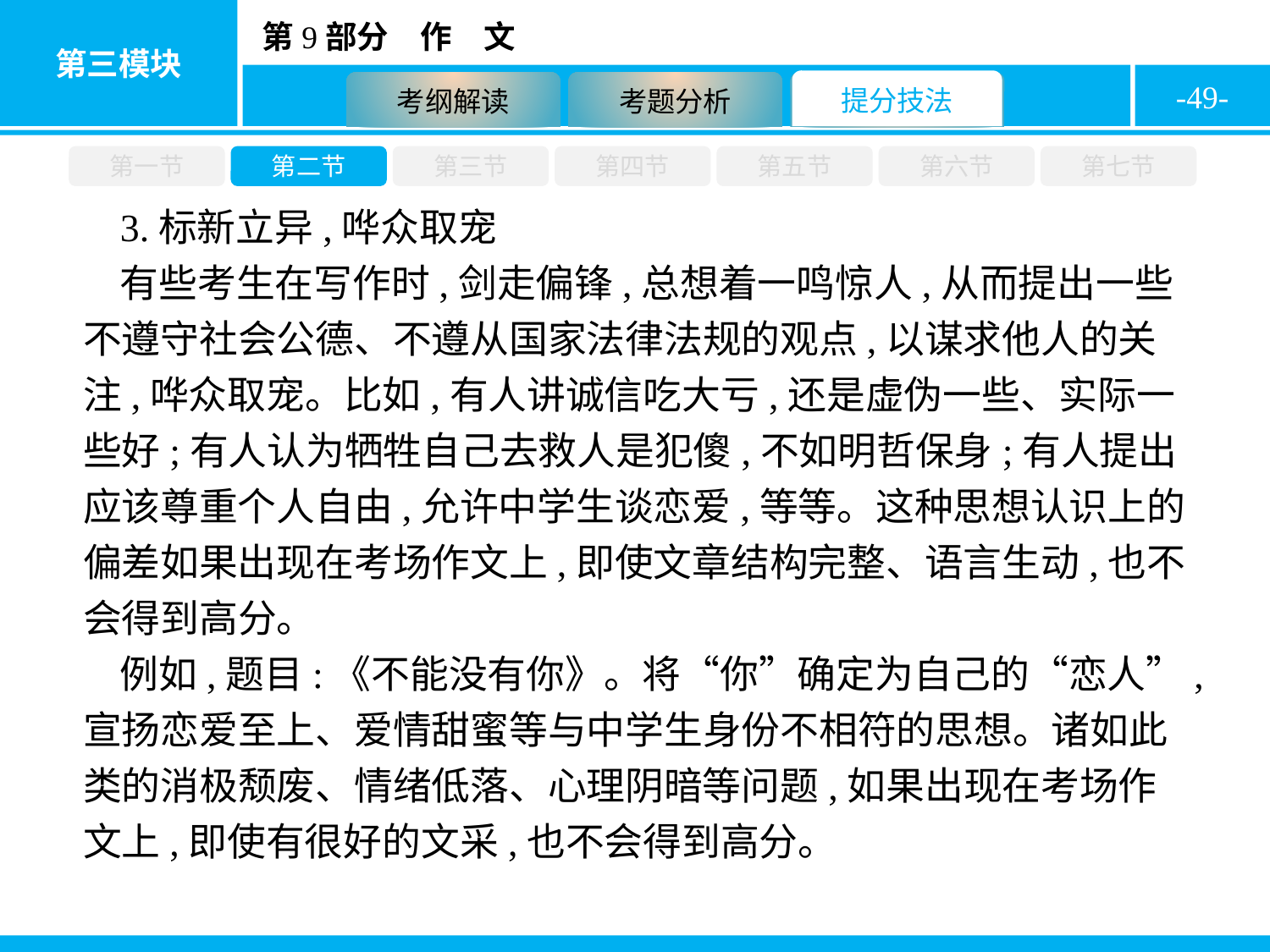

-49-
第一节
第二节
第三节
第四节
第五节
第六节
第七节
3.标新立异,哗众取宠
有些考生在写作时,剑走偏锋,总想着一鸣惊人,从而提出一些不遵守社会公德、不遵从国家法律法规的观点,以谋求他人的关注,哗众取宠。比如,有人讲诚信吃大亏,还是虚伪一些、实际一些好;有人认为牺牲自己去救人是犯傻,不如明哲保身;有人提出应该尊重个人自由,允许中学生谈恋爱,等等。这种思想认识上的偏差如果出现在考场作文上,即使文章结构完整、语言生动,也不会得到高分。
例如,题目:《不能没有你》。将“你”确定为自己的“恋人”,宣扬恋爱至上、爱情甜蜜等与中学生身份不相符的思想。诸如此类的消极颓废、情绪低落、心理阴暗等问题,如果出现在考场作文上,即使有很好的文采,也不会得到高分。